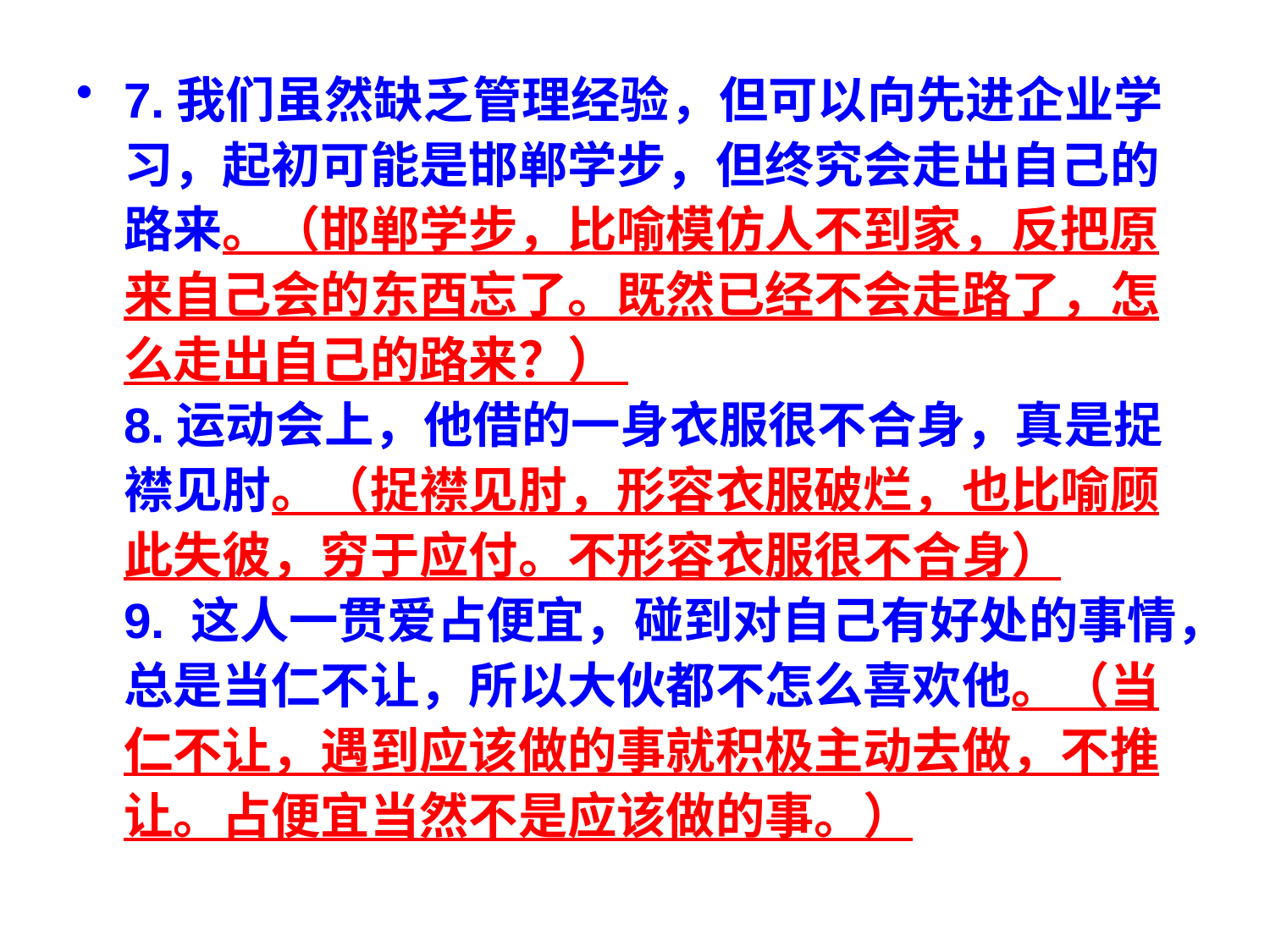

7.我们虽然缺乏管理经验，但可以向先进企业学习，起初可能是邯郸学步，但终究会走出自己的路来。（邯郸学步，比喻模仿人不到家，反把原来自己会的东西忘了。既然已经不会走路了，怎么走出自己的路来？） 
8.运动会上，他借的一身衣服很不合身，真是捉襟见肘。（捉襟见肘，形容衣服破烂，也比喻顾此失彼，穷于应付。不形容衣服很不合身）
9. 这人一贯爱占便宜，碰到对自己有好处的事情，总是当仁不让，所以大伙都不怎么喜欢他。（当仁不让，遇到应该做的事就积极主动去做，不推让。占便宜当然不是应该做的事。）